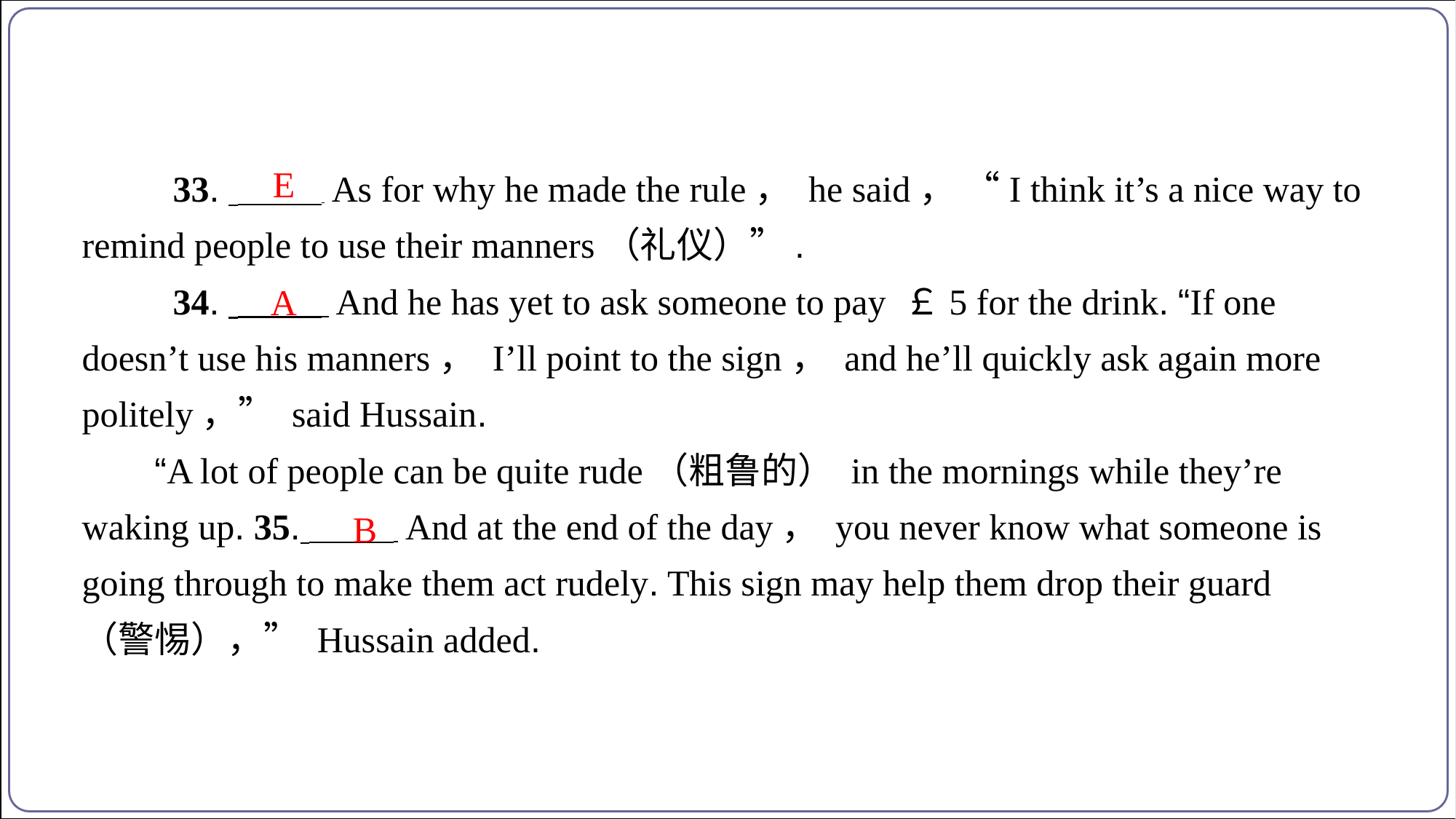

E
                 33.               As for why he made the rule， he said， “I think it’s a nice way to remind people to use their manners（礼仪）”.
                 34.               And he has yet to ask someone to pay ￡5 for the drink. “If one doesn’t use his manners， I’ll point to the sign， and he’ll quickly ask again more politely，” said Hussain.
“A lot of people can be quite rude（粗鲁的） in the mornings while they’re
waking up. 35.              And at the end of the day， you never know what someone is
going through to make them act rudely. This sign may help them drop their guard
（警惕），” Hussain added.
A
B